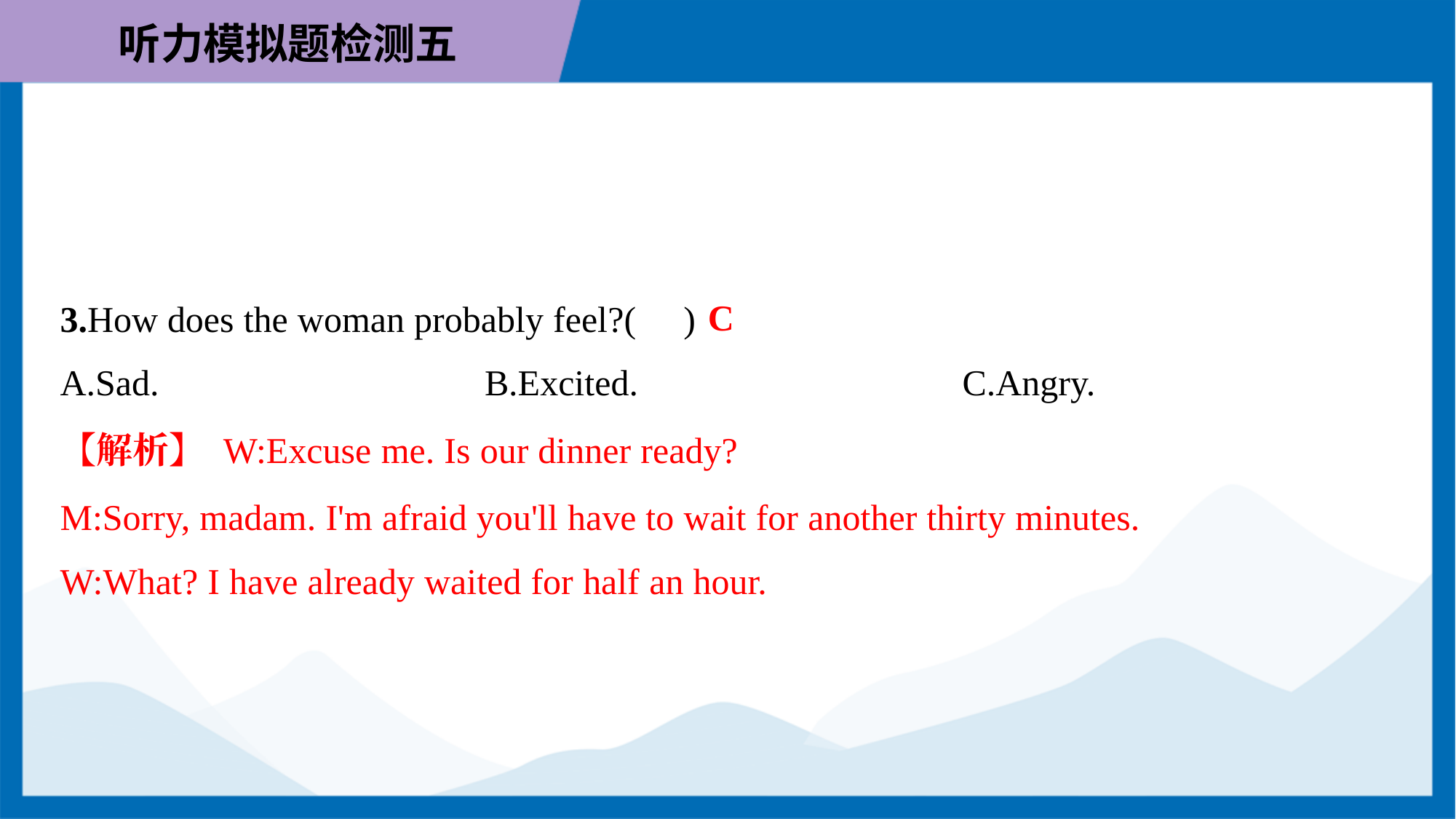

C
3.How does the woman probably feel?(     )
A.Sad.	B.Excited.	C.Angry.
【解析】 W:Excuse me. Is our dinner ready?
M:Sorry, madam. I'm afraid you'll have to wait for another thirty minutes.
W:What? I have already waited for half an hour.